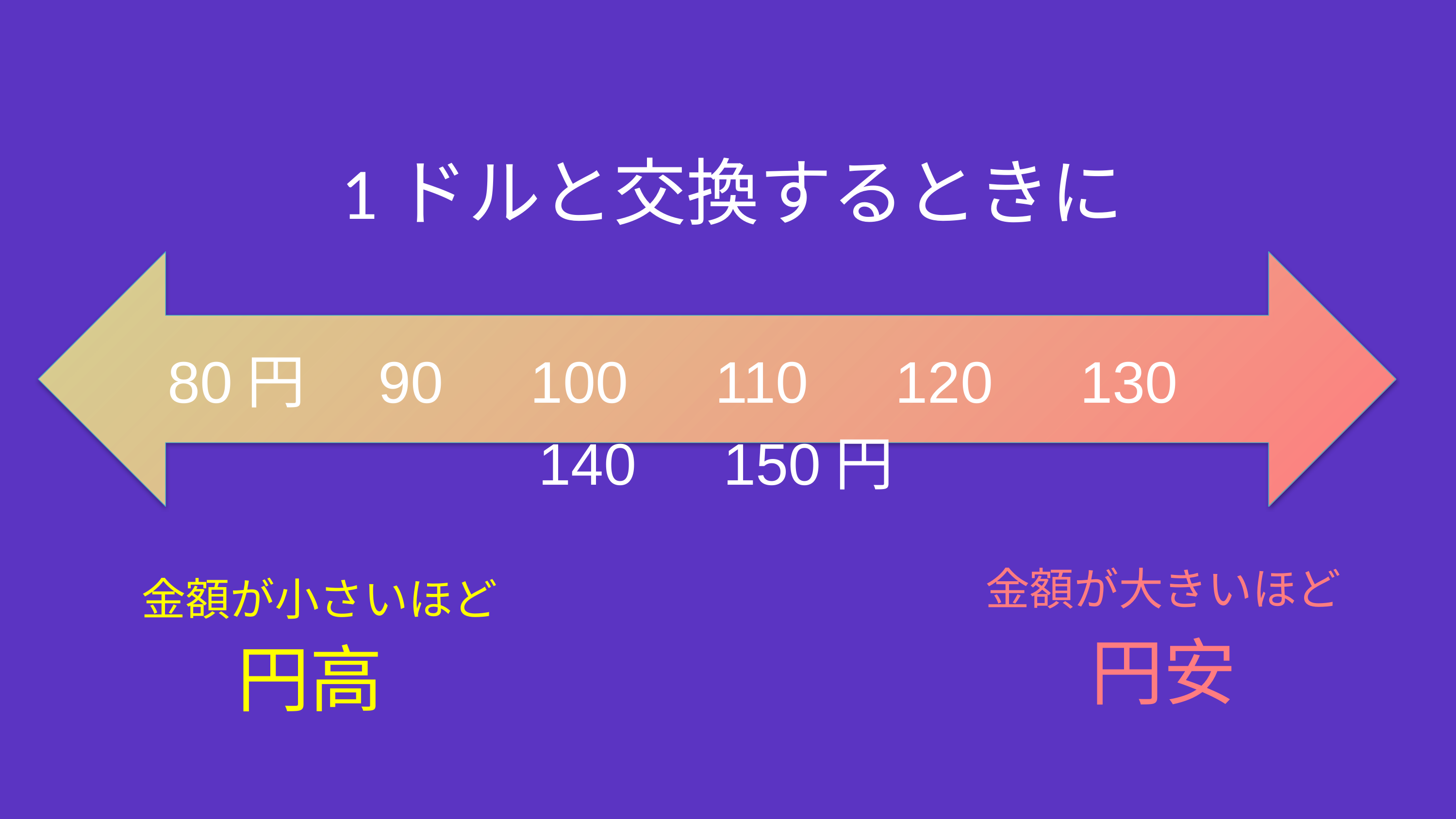

1ドルと交換するときに

80円　90　100　110　120　130　140　150円
金額が大きいほど
金額が小さいほど
円安
円高